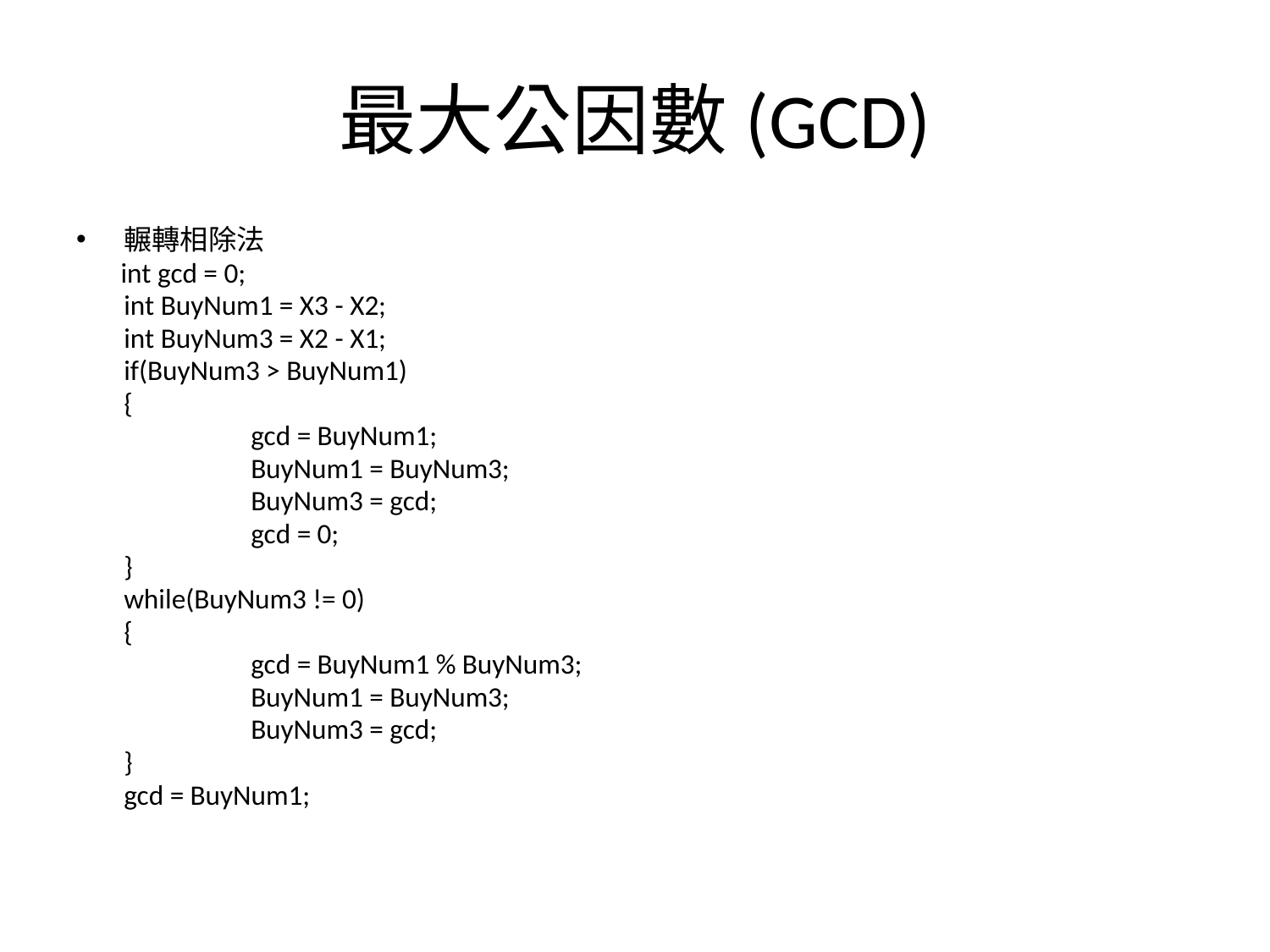

# 最大公因數(GCD)
輾轉相除法
       int gcd = 0;
	int BuyNum1 = X3 - X2;
	int BuyNum3 = X2 - X1;
	if(BuyNum3 > BuyNum1)
	{
		gcd = BuyNum1;
		BuyNum1 = BuyNum3;
		BuyNum3 = gcd;
		gcd = 0;
	}
	while(BuyNum3 != 0)
	{
		gcd = BuyNum1 % BuyNum3;
		BuyNum1 = BuyNum3;
		BuyNum3 = gcd;
	}
	gcd = BuyNum1;